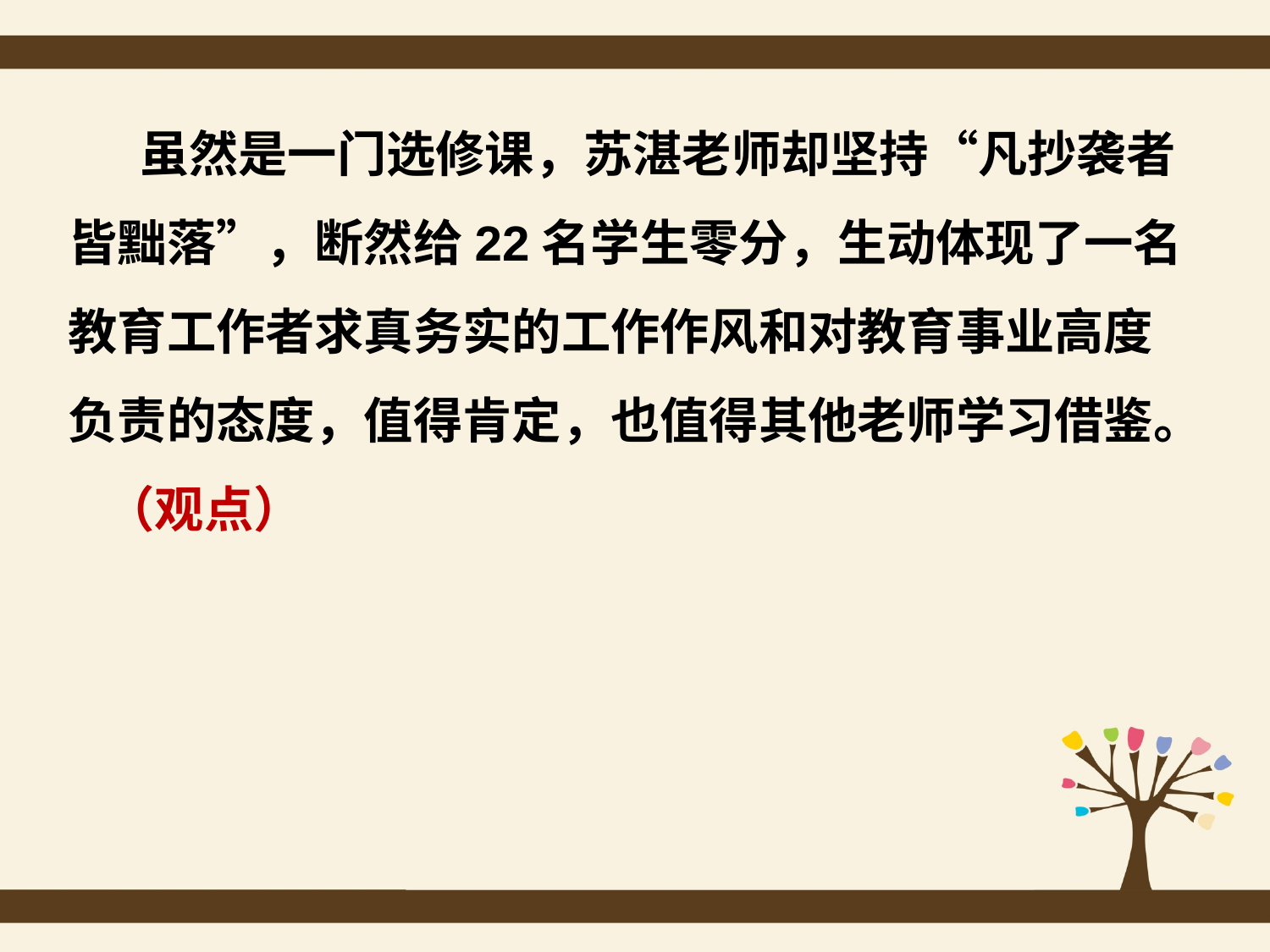

虽然是一门选修课，苏湛老师却坚持“凡抄袭者皆黜落”，断然给22名学生零分，生动体现了一名教育工作者求真务实的工作作风和对教育事业高度负责的态度，值得肯定，也值得其他老师学习借鉴。
（观点）